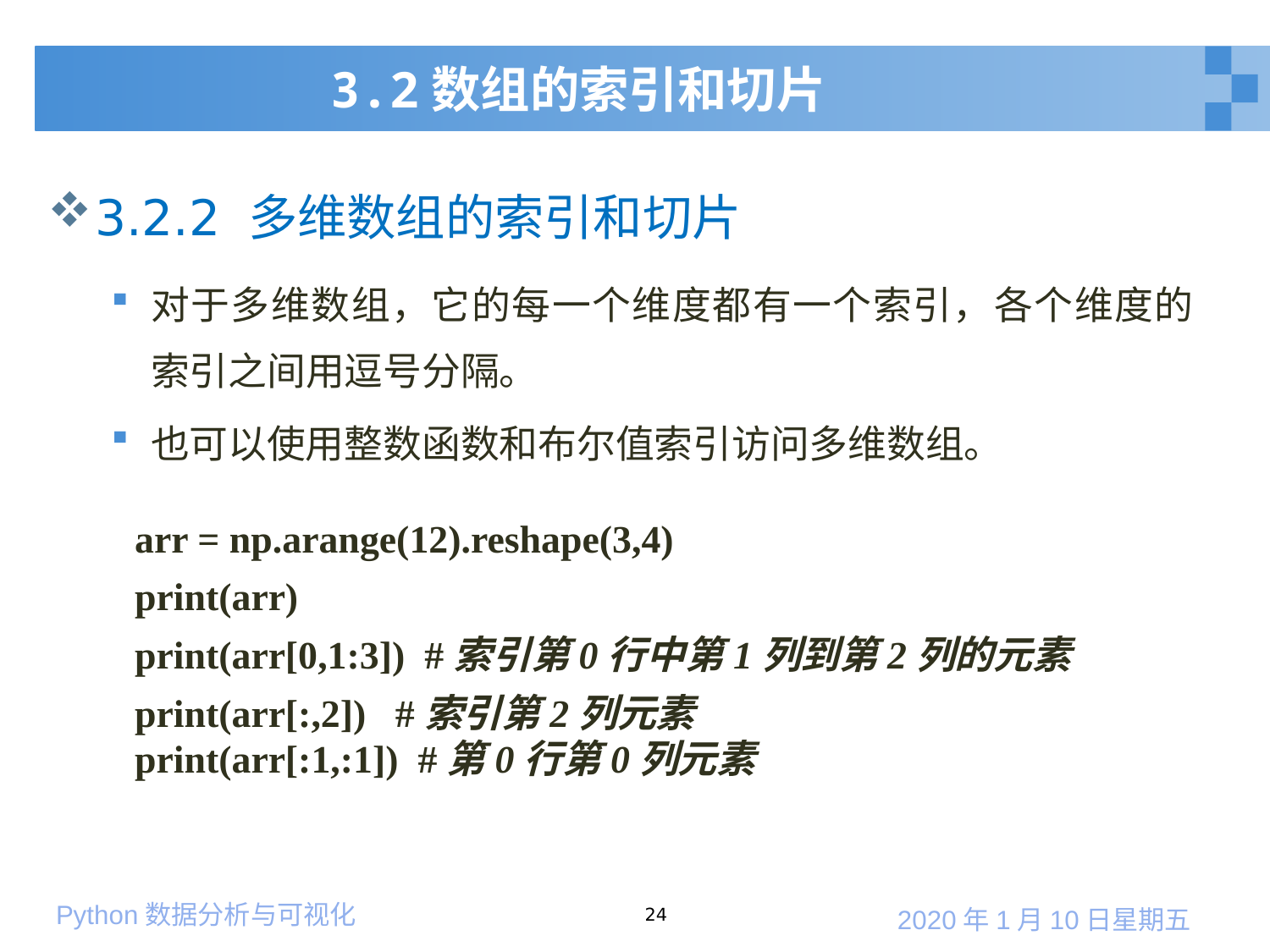

# 3.2数组的索引和切片
3.2.2 多维数组的索引和切片
对于多维数组，它的每一个维度都有一个索引，各个维度的索引之间用逗号分隔。
也可以使用整数函数和布尔值索引访问多维数组。
arr = np.arange(12).reshape(3,4)
print(arr)
print(arr[0,1:3])  #索引第0行中第1列到第2列的元素
print(arr[:,2])   #索引第2列元素
print(arr[:1,:1])  #第0行第0列元素
24
2020年1月10日星期五